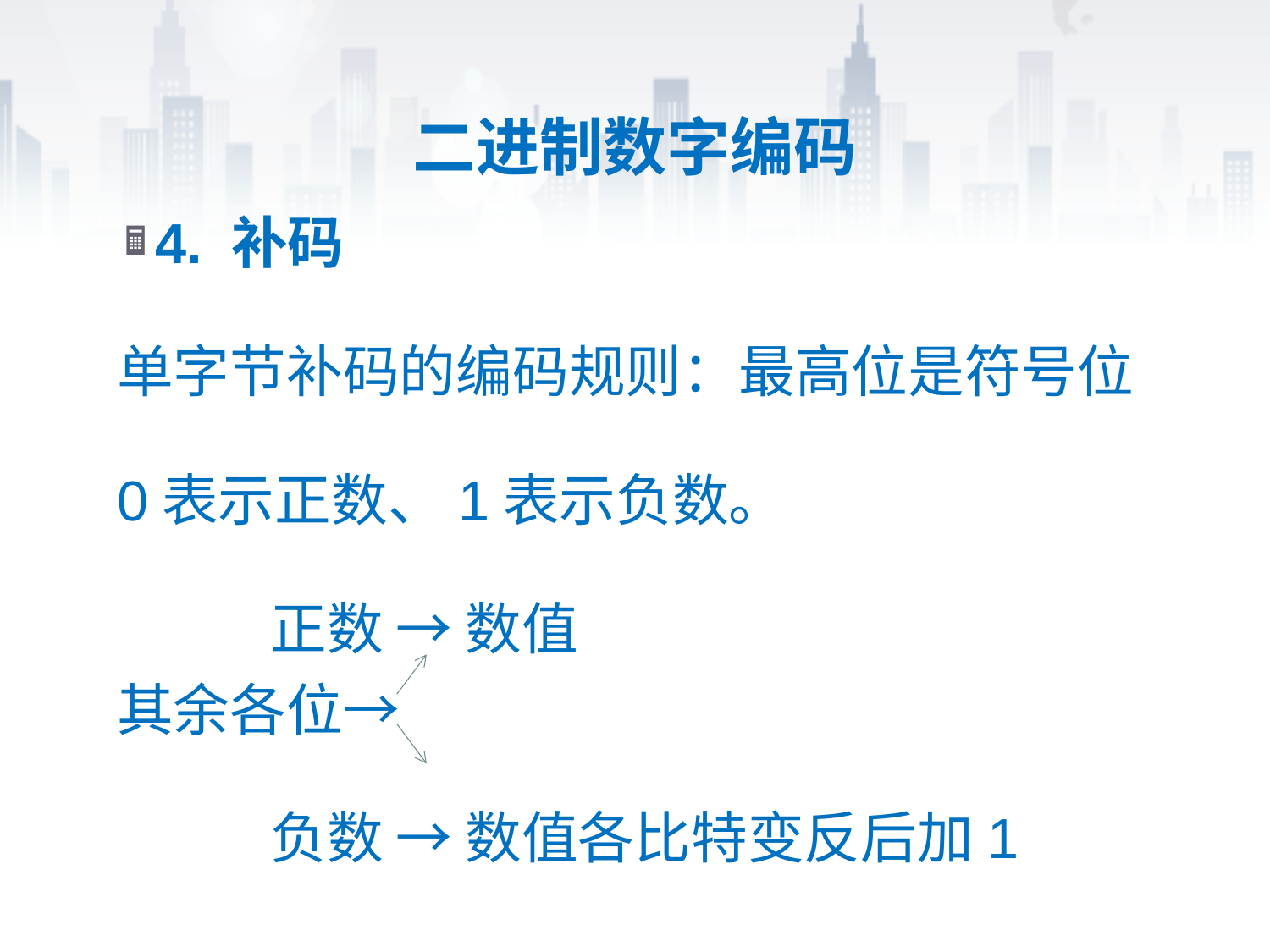

# 二进制数字编码
4. 补码
单字节补码的编码规则：最高位是符号位
0表示正数、1表示负数。
           正数 → 数值
其余各位→
           负数 → 数值各比特变反后加1